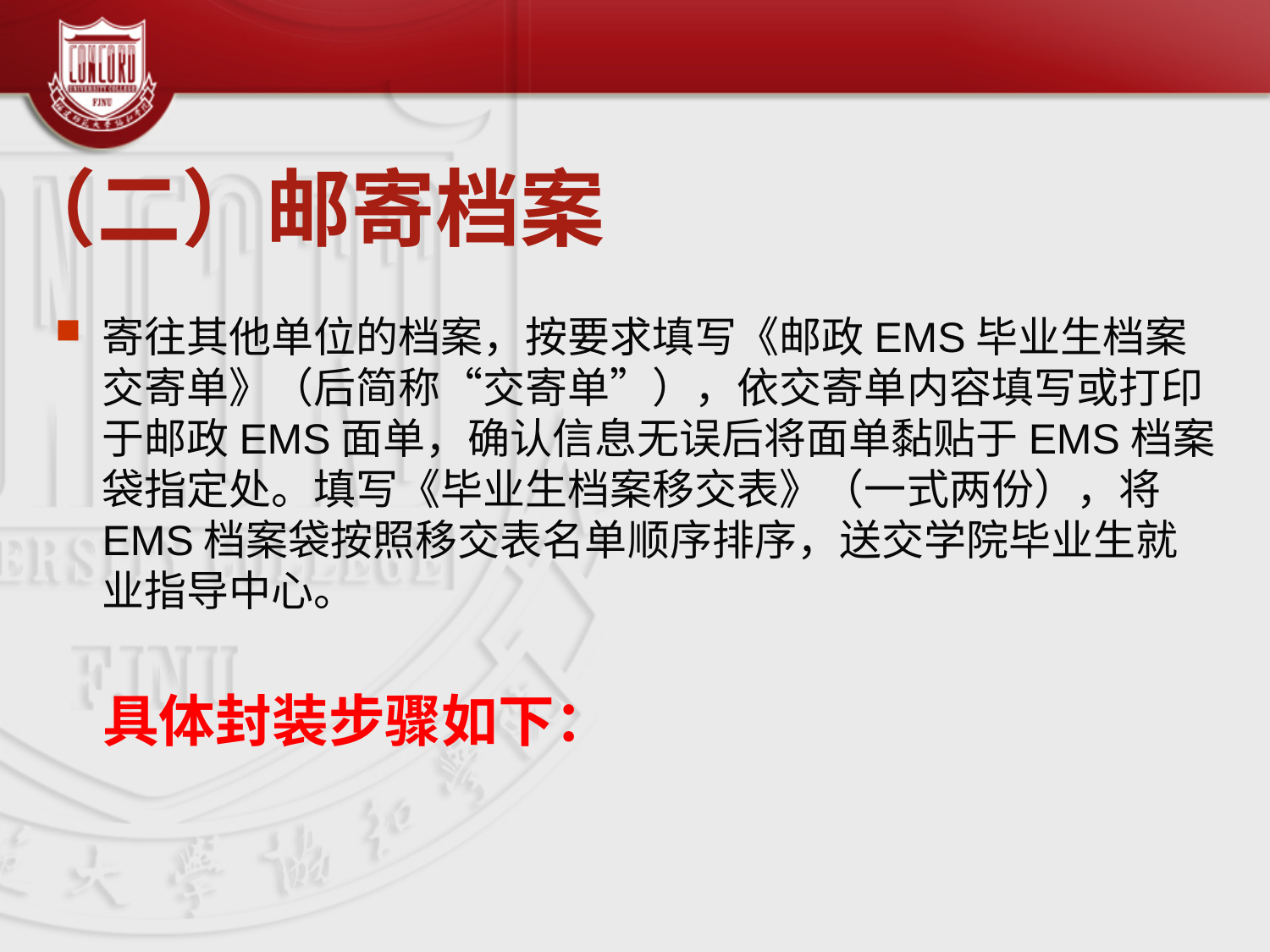

# （二）邮寄档案

寄往其他单位的档案，按要求填写《邮政EMS毕业生档案交寄单》（后简称“交寄单”），依交寄单内容填写或打印于邮政EMS面单，确认信息无误后将面单黏贴于EMS档案袋指定处。填写《毕业生档案移交表》（一式两份），将EMS档案袋按照移交表名单顺序排序，送交学院毕业生就业指导中心。

    具体封装步骤如下：